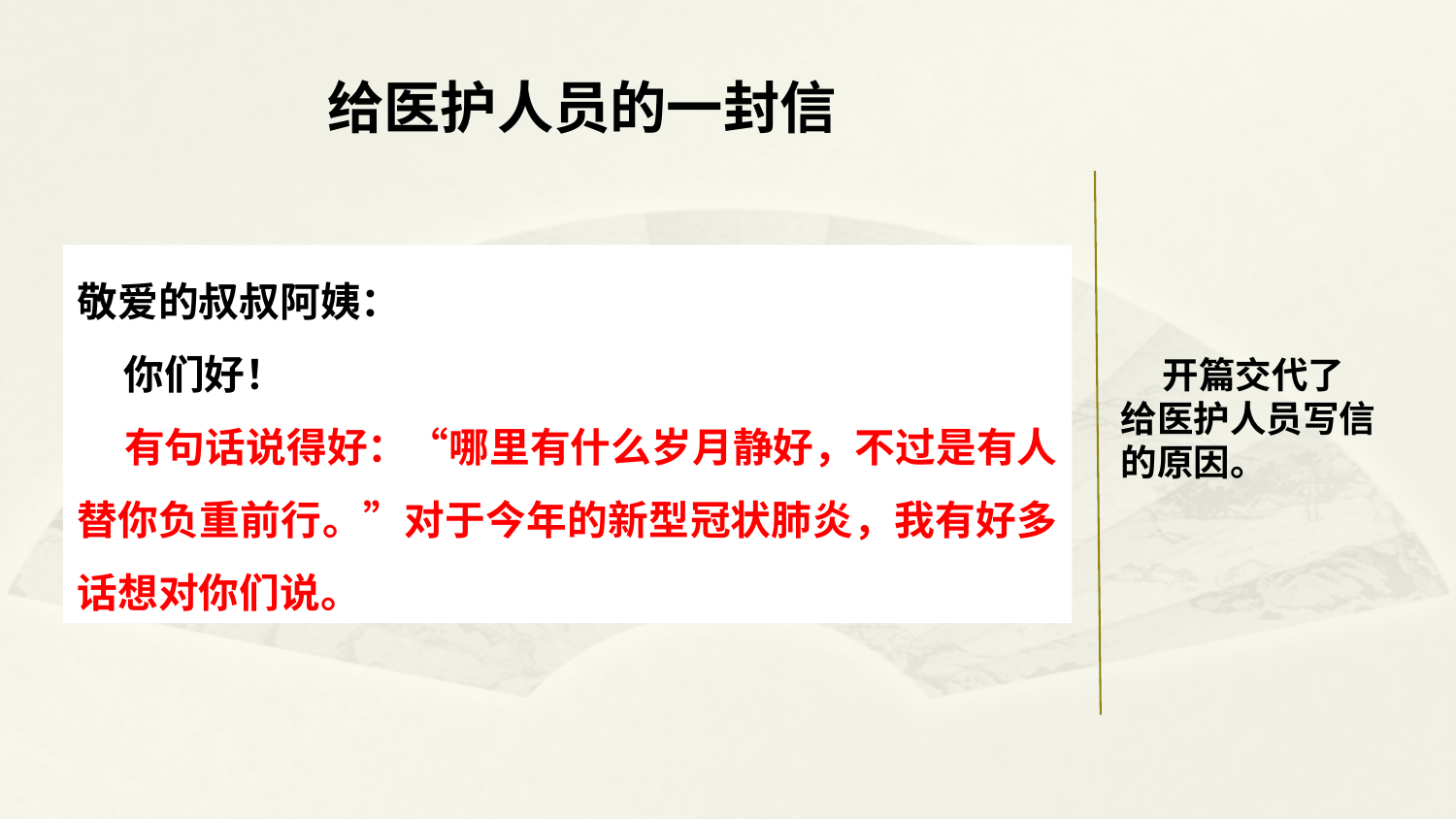

给医护人员的一封信

    开篇交代了给医护人员写信的原因。

敬爱的叔叔阿姨：
    你们好！
    有句话说得好：“哪里有什么岁月静好，不过是有人替你负重前行。”对于今年的新型冠状肺炎，我有好多话想对你们说。